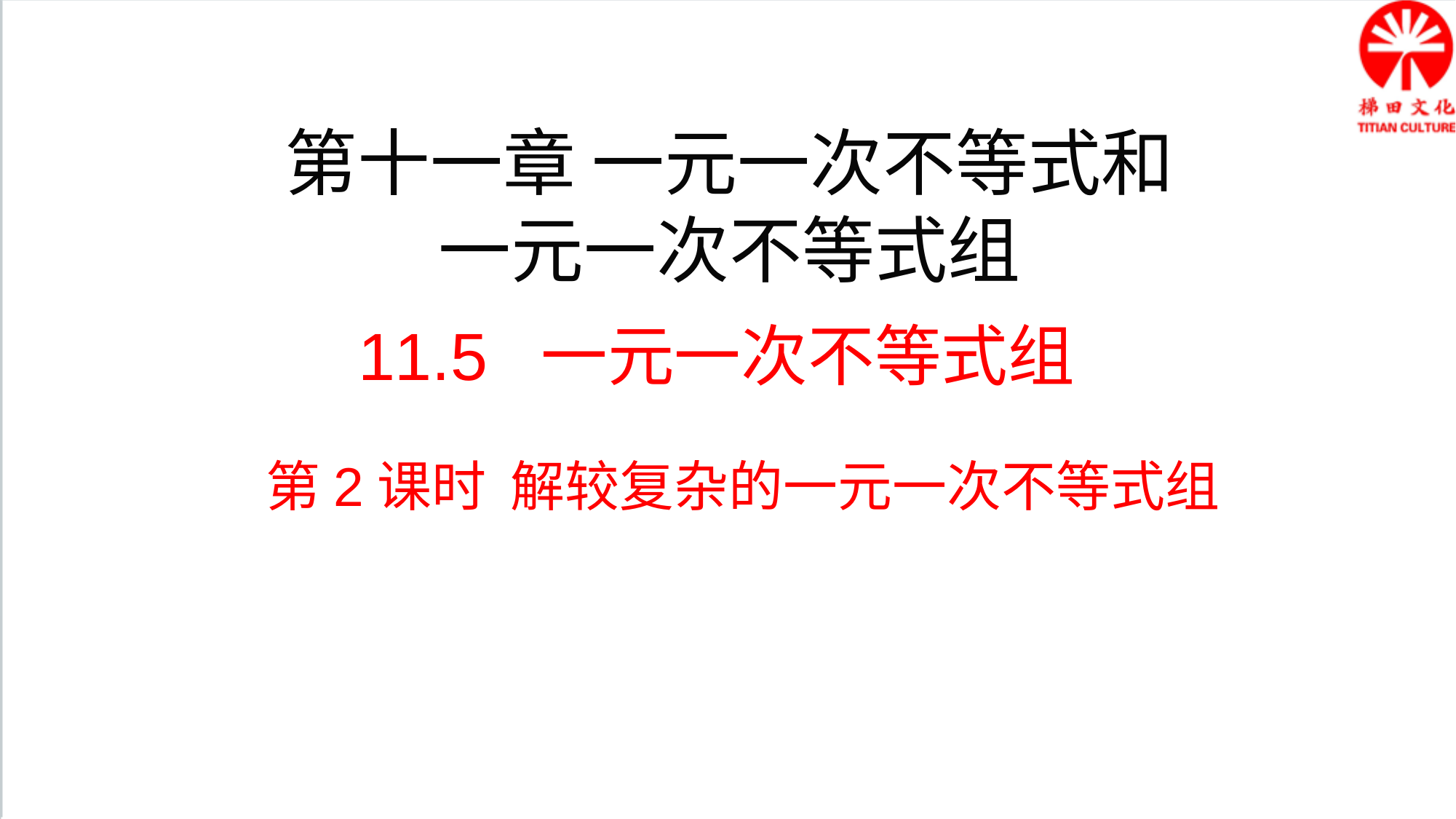

第十一章 一元一次不等式和
一元一次不等式组
11.5  一元一次不等式组
第2课时  解较复杂的一元一次不等式组